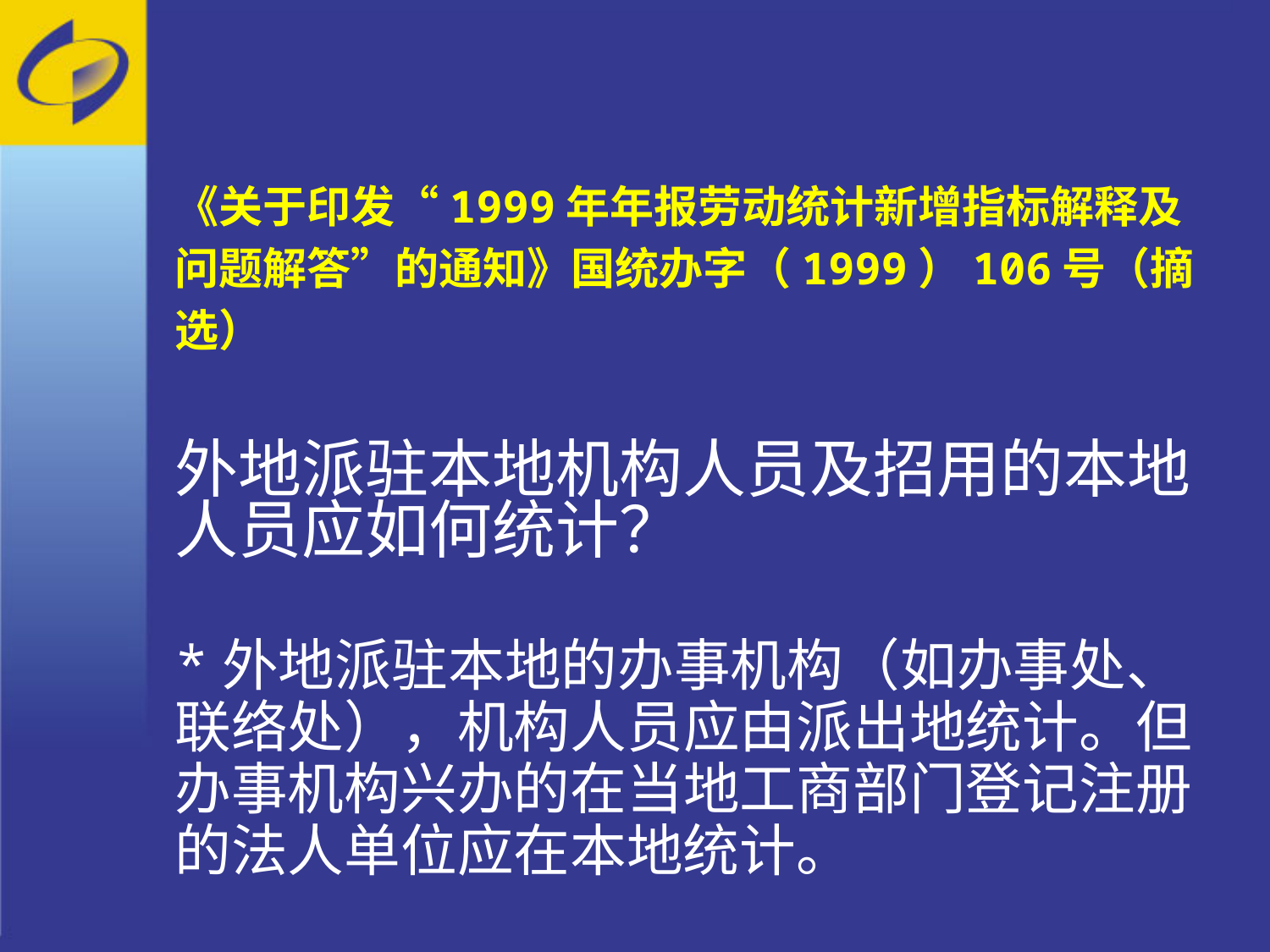

《关于印发“1999年年报劳动统计新增指标解释及问题解答”的通知》国统办字（1999）106号（摘选）

外地派驻本地机构人员及招用的本地人员应如何统计？

*外地派驻本地的办事机构（如办事处、联络处），机构人员应由派出地统计。但办事机构兴办的在当地工商部门登记注册的法人单位应在本地统计。